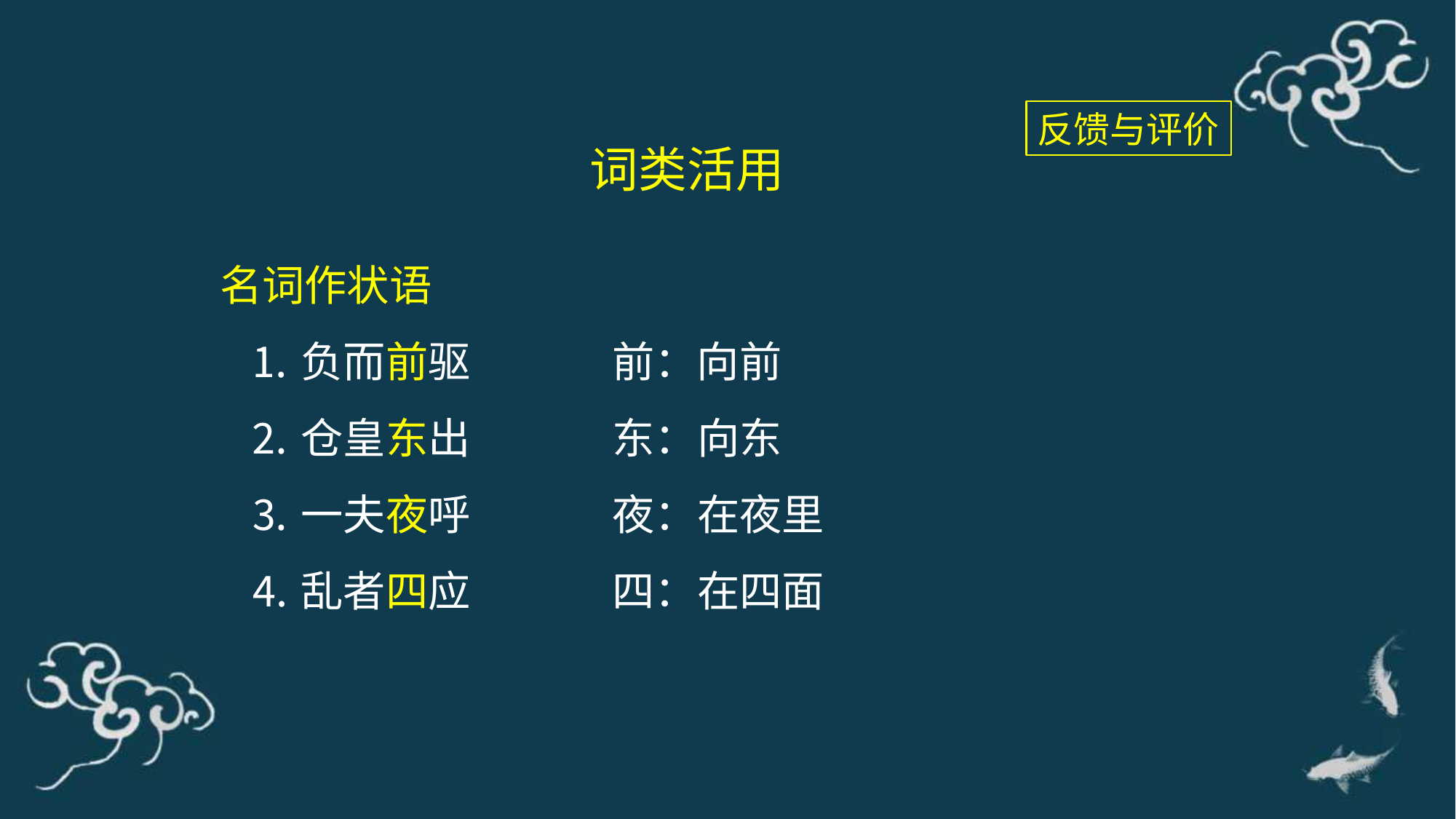

反馈与评价
词类活用
名词作状语
   ⒈负而前驱               前：向前
   ⒉仓皇东出               东：向东
   ⒊一夫夜呼               夜：在夜里
   ⒋乱者四应               四：在四面